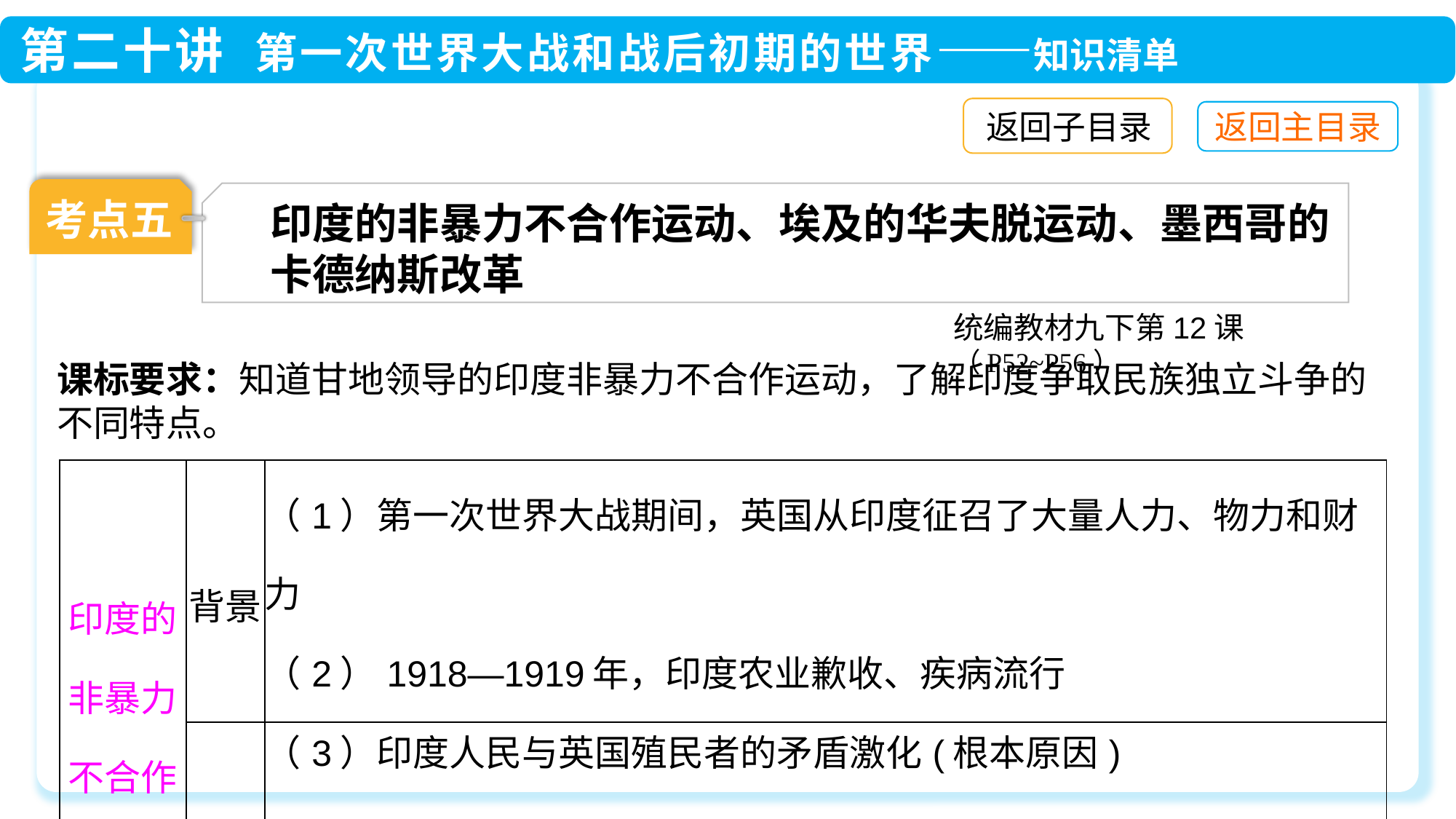

返回子目录
考点五
印度的非暴力不合作运动、埃及的华夫脱运动、墨西哥的卡德纳斯改革

统编教材九下第12课（P52~P56）
课标要求：知道甘地领导的印度非暴力不合作运动，了解印度争取民族独立斗争的不同特点。
| 印度的非暴力不合作运动 | 背景 | （1）第一次世界大战期间，英国从印度征召了大量人力、物力和财力 （2）1918—1919年，印度农业歉收、疾病流行 （3）印度人民与英国殖民者的矛盾激化(根本原因) |
| --- | --- | --- |
|  | 领导 | 在甘地的领导下，印度走上了非暴力不合作的反抗道路 |